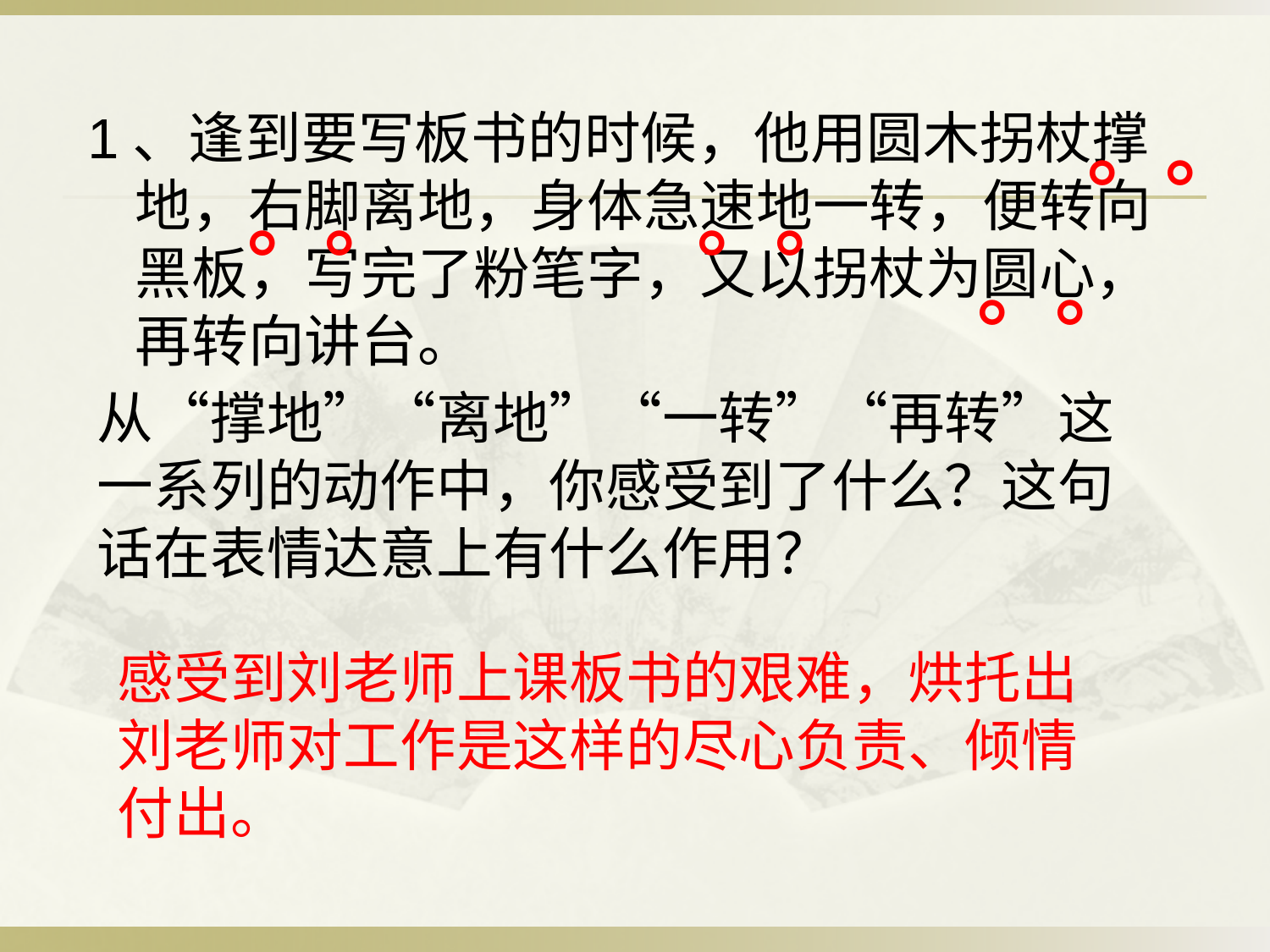

1、逢到要写板书的时候，他用圆木拐杖撑地，右脚离地，身体急速地一转，便转向黑板，写完了粉笔字，又以拐杖为圆心，再转向讲台。
。。
。。
。。
。。
从“撑地”“离地”“一转”“再转”这一系列的动作中，你感受到了什么？这句话在表情达意上有什么作用？
感受到刘老师上课板书的艰难，烘托出刘老师对工作是这样的尽心负责、倾情付出。